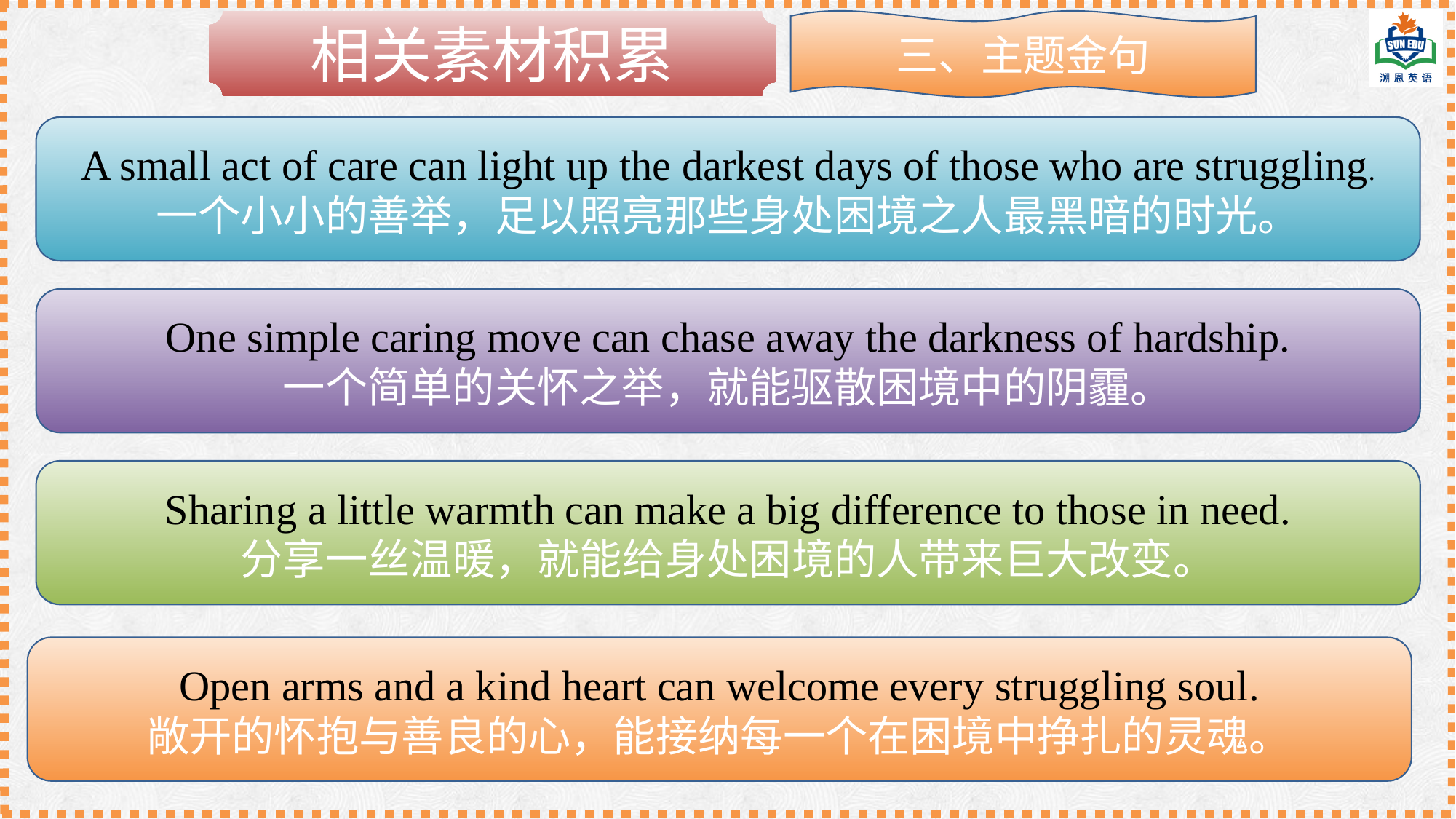

相关素材积累
三、主题金句
A small act of care can light up the darkest days of those who are struggling.
一个小小的善举，足以照亮那些身处困境之人最黑暗的时光。
One simple caring move can chase away the darkness of hardship.
一个简单的关怀之举，就能驱散困境中的阴霾。
Sharing a little warmth can make a big difference to those in need.
分享一丝温暖，就能给身处困境的人带来巨大改变。
Open arms and a kind heart can welcome every struggling soul.
敞开的怀抱与善良的心，能接纳每一个在困境中挣扎的灵魂。